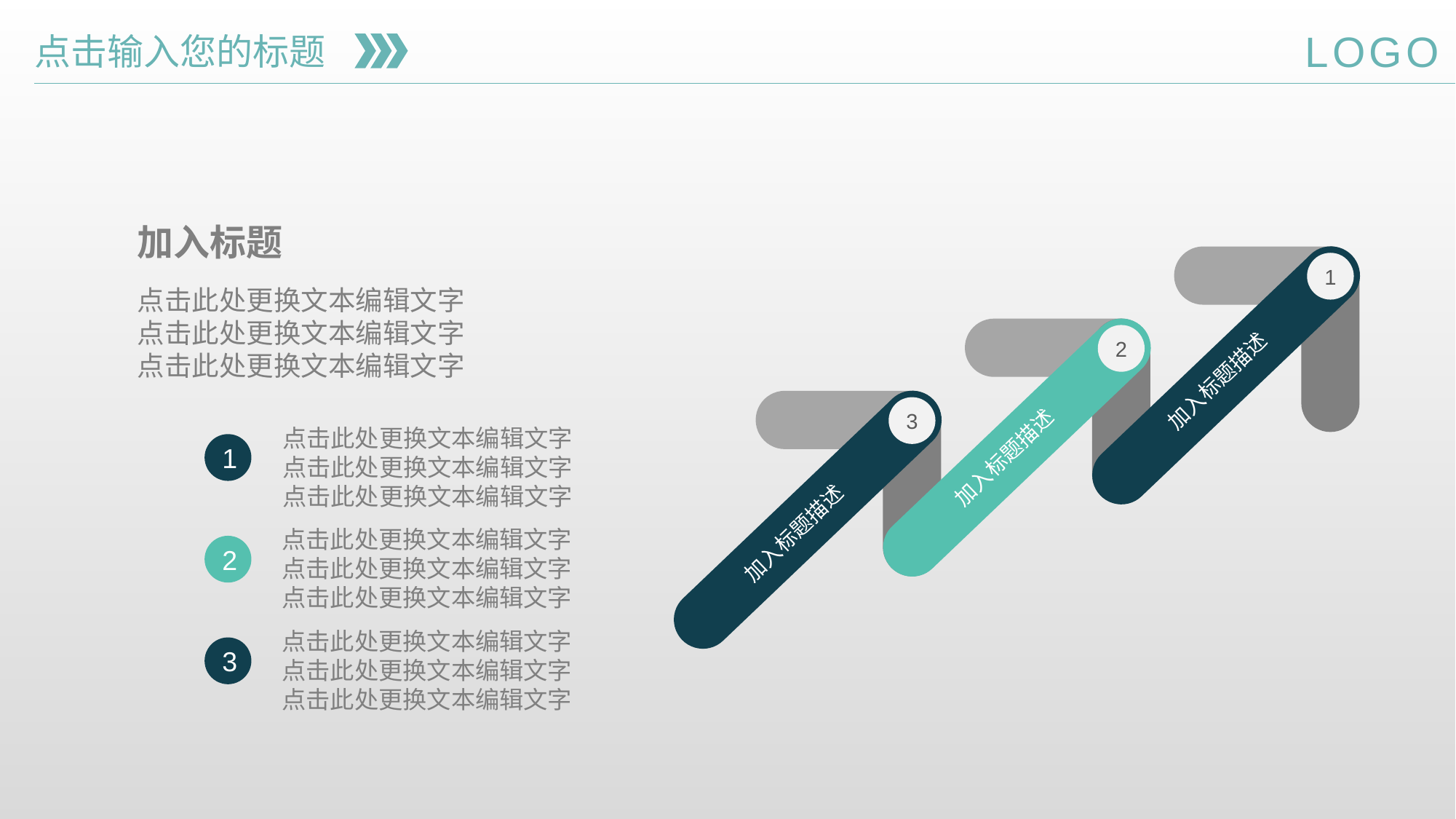

LOGO
点击输入您的标题

加入标题

点击此处更换文本编辑文字
点击此处更换文本编辑文字
点击此处更换文本编辑文字

1

2

加入标题描述

3
点击此处更换文本编辑文字
点击此处更换文本编辑文字
点击此处更换文本编辑文字

1
加入标题描述

加入标题描述
点击此处更换文本编辑文字
点击此处更换文本编辑文字
点击此处更换文本编辑文字
2
点击此处更换文本编辑文字
点击此处更换文本编辑文字
点击此处更换文本编辑文字
3